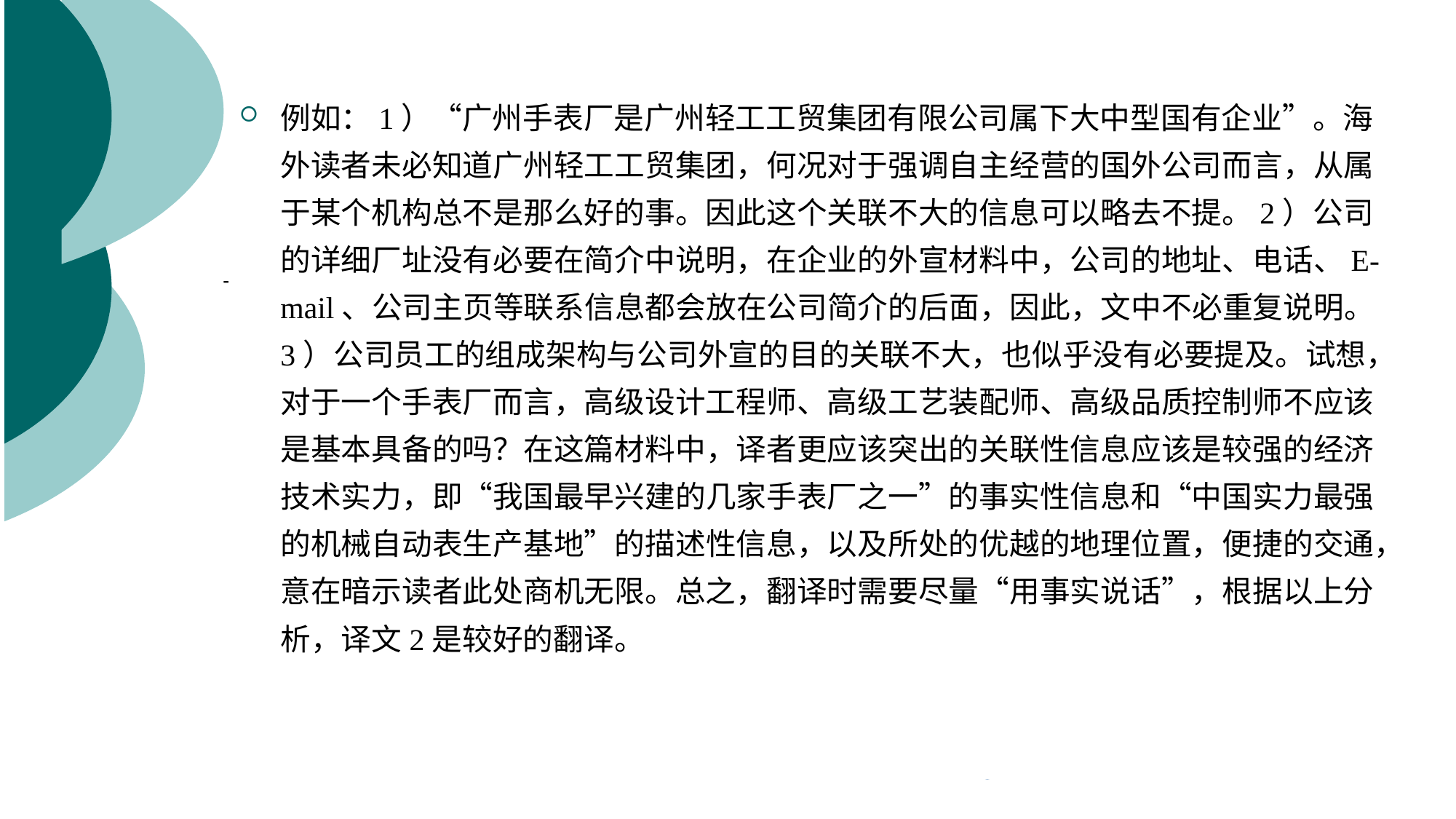

例如：1）“广州手表厂是广州轻工工贸集团有限公司属下大中型国有企业”。海外读者未必知道广州轻工工贸集团，何况对于强调自主经营的国外公司而言，从属于某个机构总不是那么好的事。因此这个关联不大的信息可以略去不提。2）公司的详细厂址没有必要在简介中说明，在企业的外宣材料中，公司的地址、电话、E-mail、公司主页等联系信息都会放在公司简介的后面，因此，文中不必重复说明。3）公司员工的组成架构与公司外宣的目的关联不大，也似乎没有必要提及。试想，对于一个手表厂而言，高级设计工程师、高级工艺装配师、高级品质控制师不应该是基本具备的吗？在这篇材料中，译者更应该突出的关联性信息应该是较强的经济技术实力，即“我国最早兴建的几家手表厂之一”的事实性信息和“中国实力最强的机械自动表生产基地”的描述性信息，以及所处的优越的地理位置，便捷的交通，意在暗示读者此处商机无限。总之，翻译时需要尽量“用事实说话”，根据以上分析，译文2是较好的翻译。